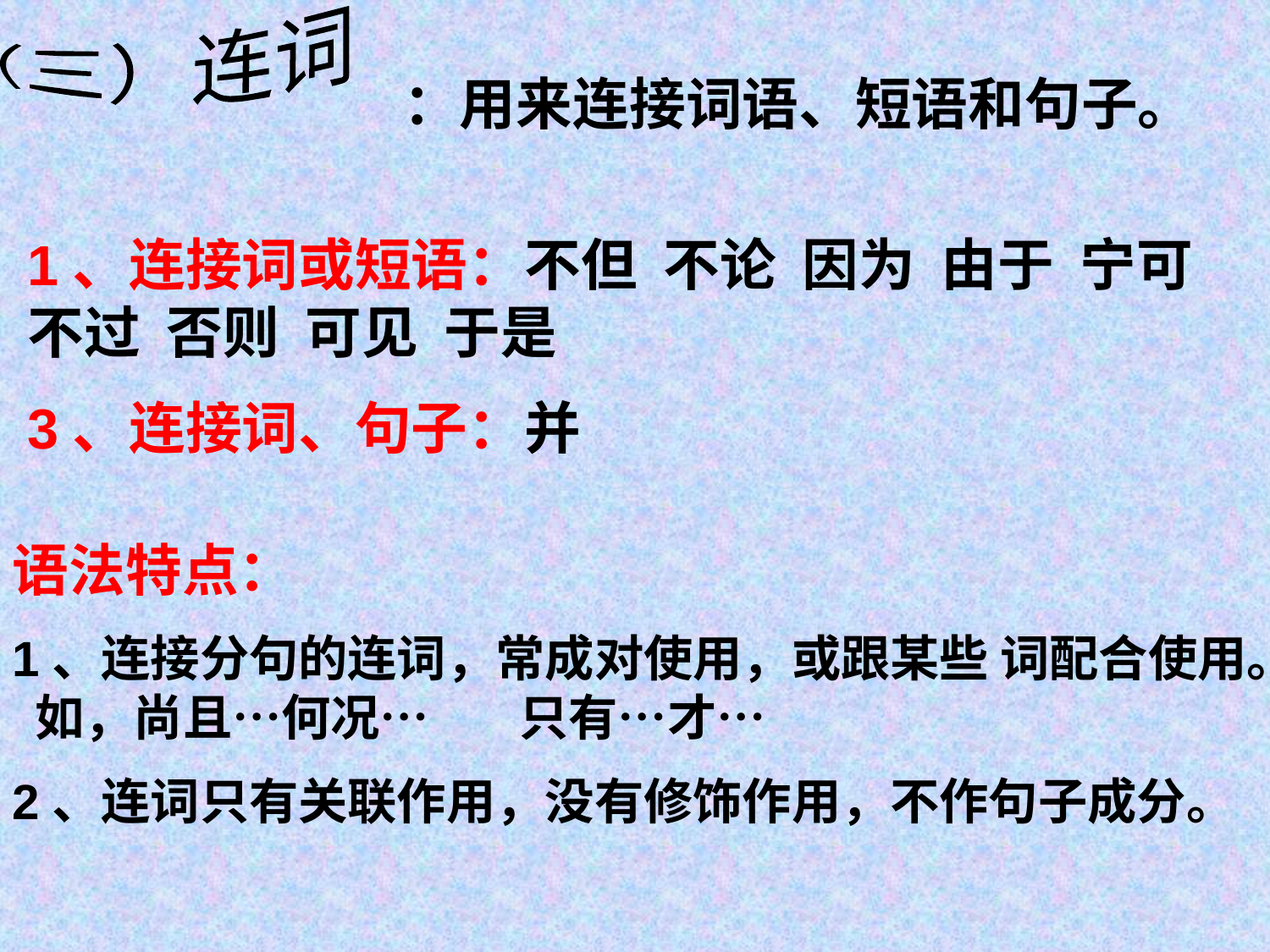

（三）连词
：用来连接词语、短语和句子。
1、连接词或短语：不但  不论  因为  由于  宁可  不过  否则  可见  于是
3、连接词、句子：并
语法特点：
1、连接分句的连词，常成对使用，或跟某些 词配合使用。  如，尚且…何况…        只有…才…
2、连词只有关联作用，没有修饰作用，不作句子成分。